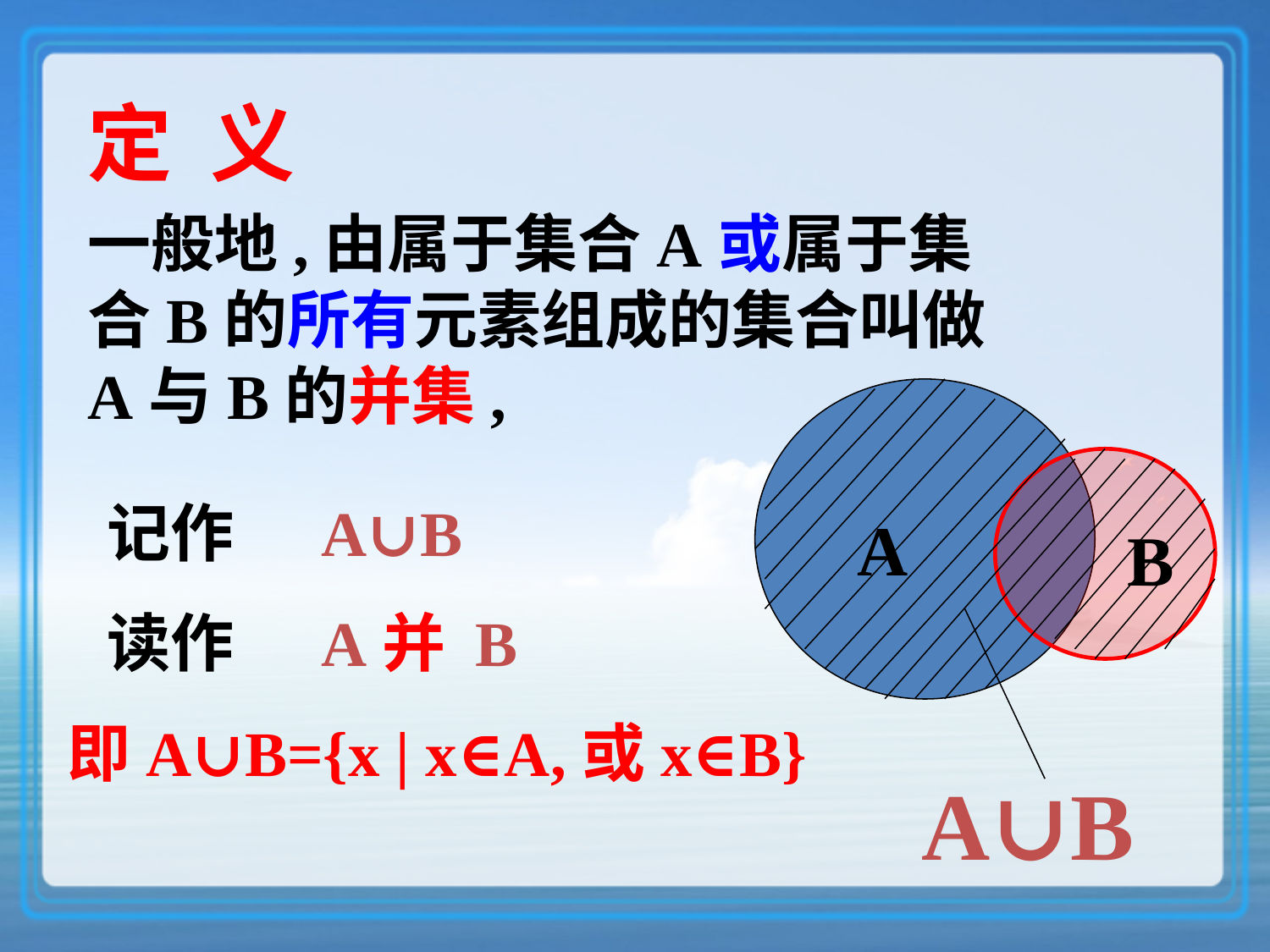

定  义
一般地,由属于集合A或属于集合B的所有元素组成的集合叫做A与B的并集,

A
B

记作     A∪B
读作     A并 B

即A∪B={x | x∈A,或x∈B}
A∪B